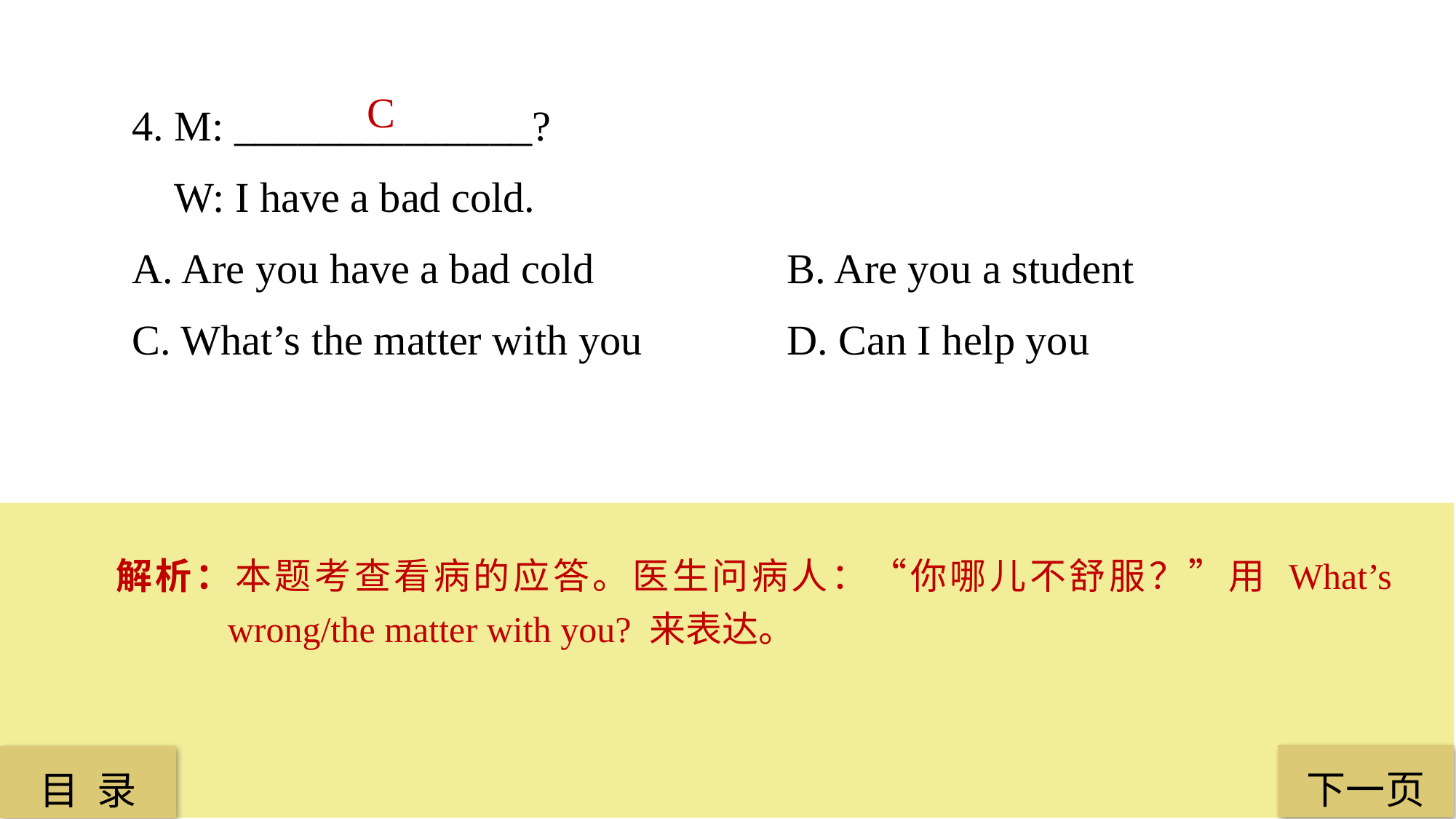

4. M: ______________?
    W: I have a bad cold.
A. Are you have a bad cold 		B. Are you a student
C. What’s the matter with you 		D. Can I help you
 C
解析：本题考查看病的应答。医生问病人：“你哪儿不舒服？”用 What’s wrong/the matter with you? 来表达。